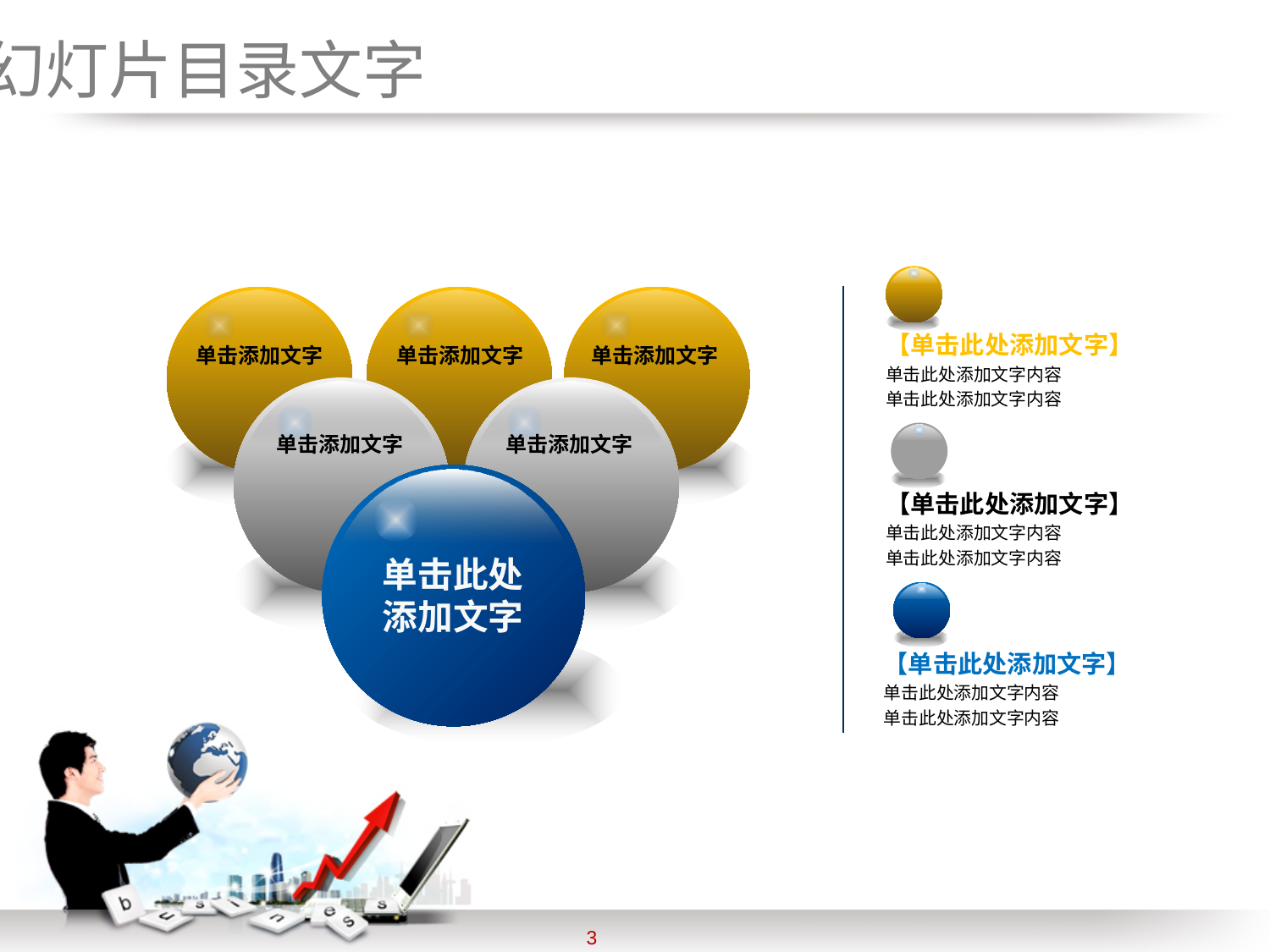

幻灯片目录文字

【单击此处添加文字】
单击此处添加文字内容
单击此处添加文字内容
单击添加文字
单击添加文字
单击添加文字

单击添加文字
单击添加文字

单击此处
添加文字
【单击此处添加文字】
单击此处添加文字内容
单击此处添加文字内容

【单击此处添加文字】
单击此处添加文字内容
单击此处添加文字内容